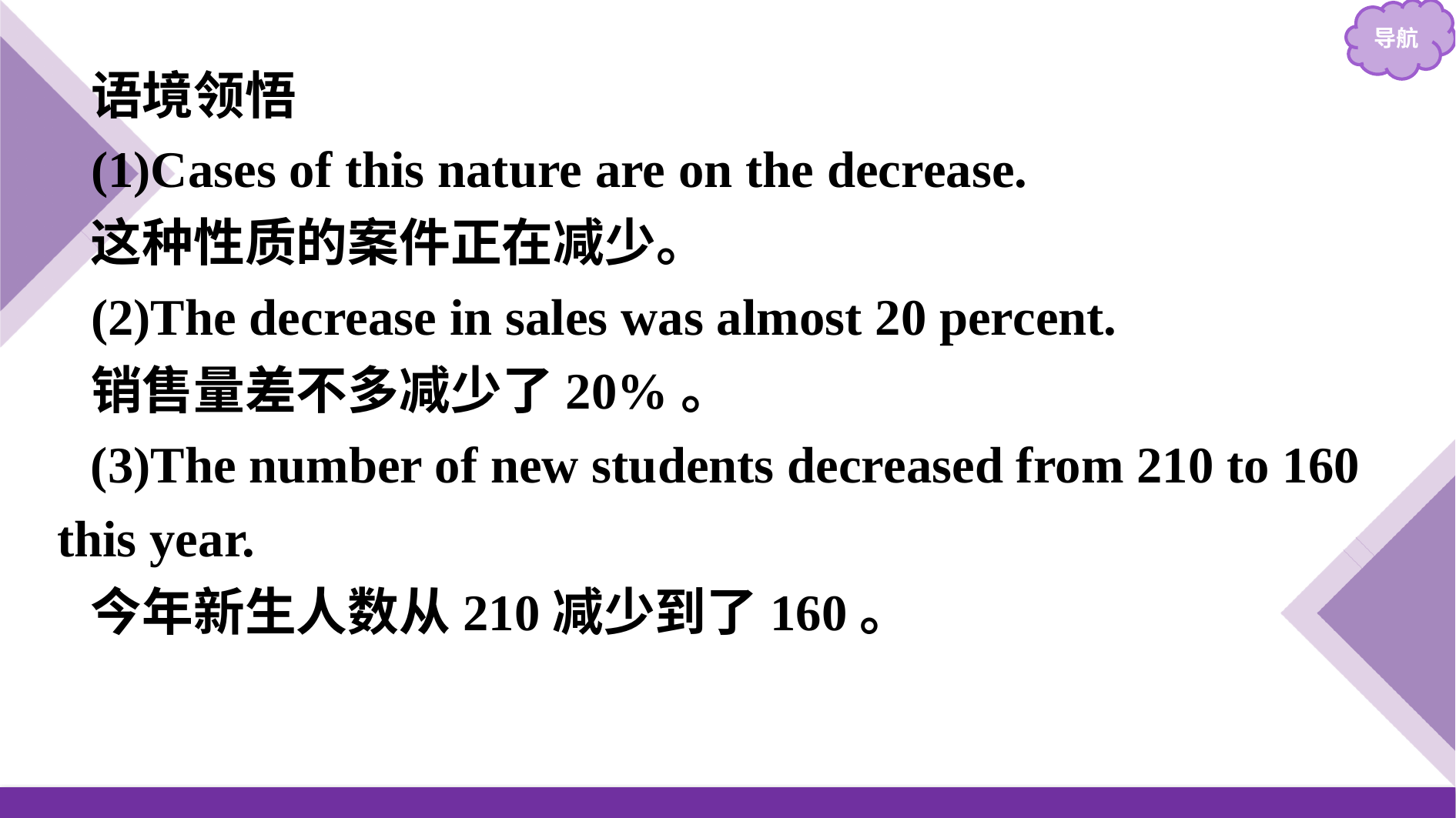

语境领悟
(1)Cases of this nature are on the decrease.
这种性质的案件正在减少。
(2)The decrease in sales was almost 20 percent.
销售量差不多减少了20%。
(3)The number of new students decreased from 210 to 160 this year.
今年新生人数从210减少到了160。